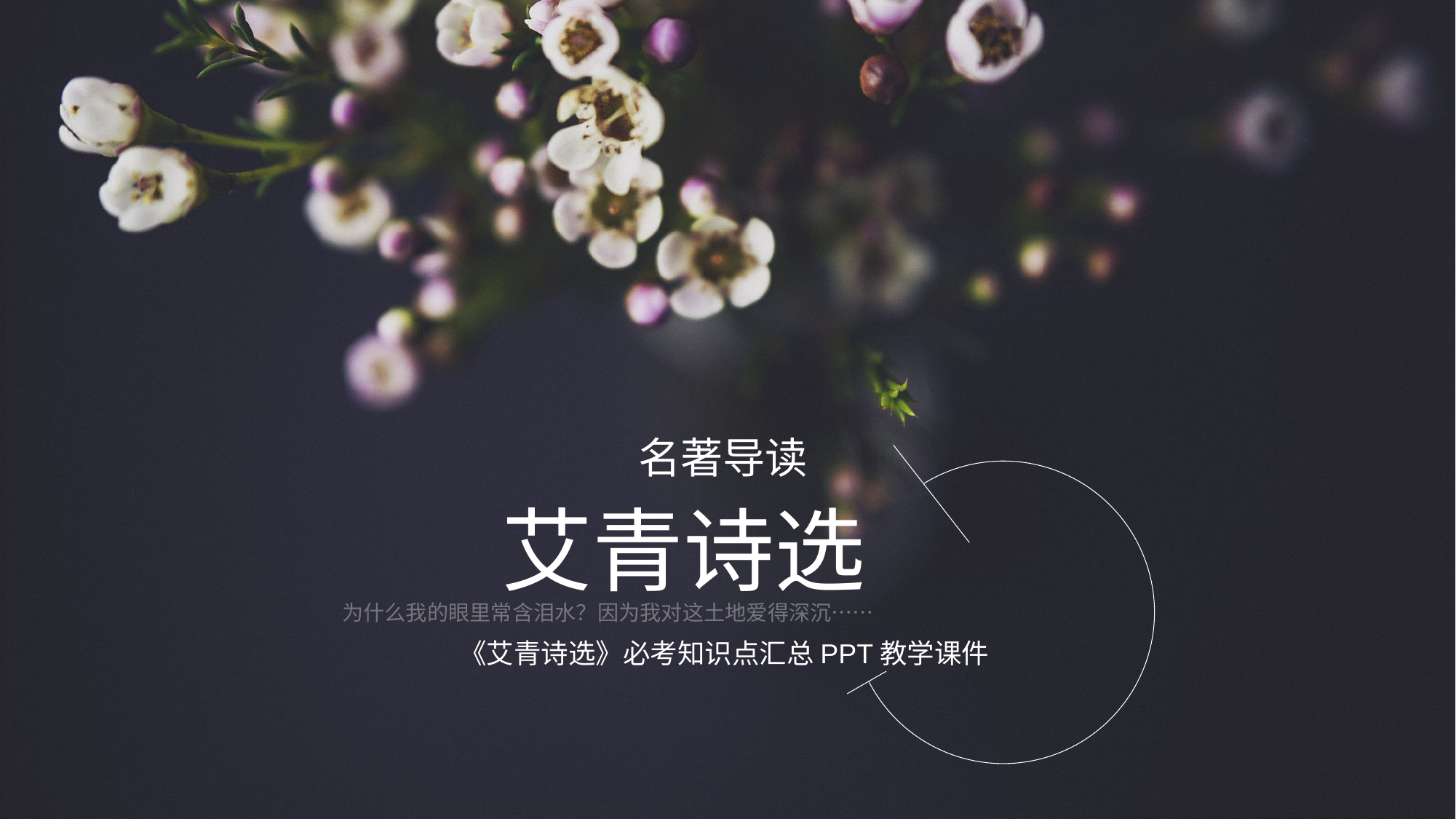

名著导读

艾青诗选
为什么我的眼里常含泪水？因为我对这土地爱得深沉……
《艾青诗选》必考知识点汇总PPT教学课件